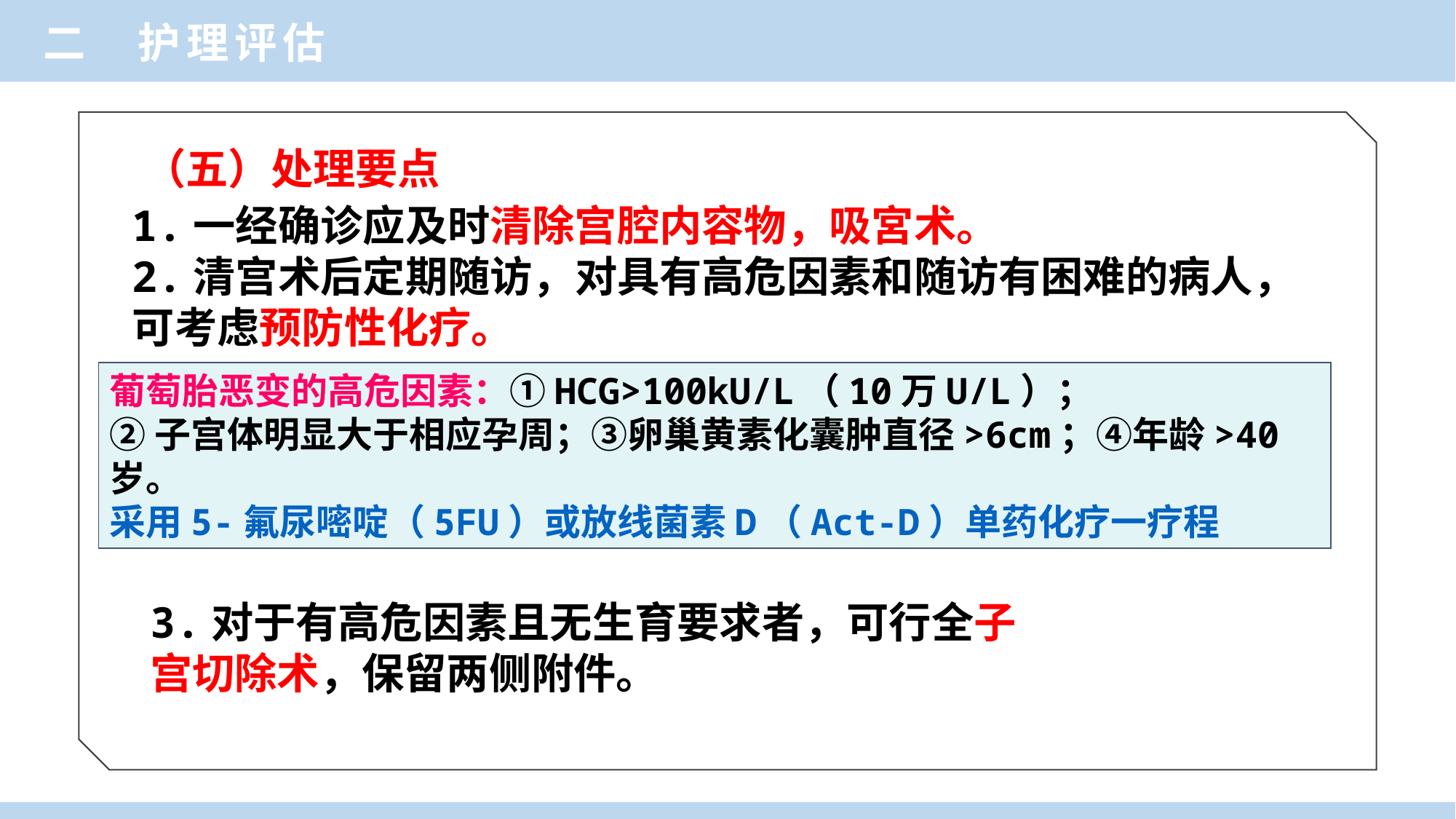

二   护理评估

（五）处理要点
1.一经确诊应及时清除宫腔内容物，吸宮术。
2.清宫术后定期随访，对具有高危因素和随访有困难的病人，可考虑预防性化疗。
葡萄胎恶变的高危因素：①HCG>100kU/L（10万U/L）；
②子宫体明显大于相应孕周；③卵巢黄素化囊肿直径>6cm；④年龄>40岁。
采用5-氟尿嘧啶（5FU）或放线菌素D（Act-D）单药化疗一疗程
3.对于有高危因素且无生育要求者，可行全子
宫切除术，保留两侧附件。